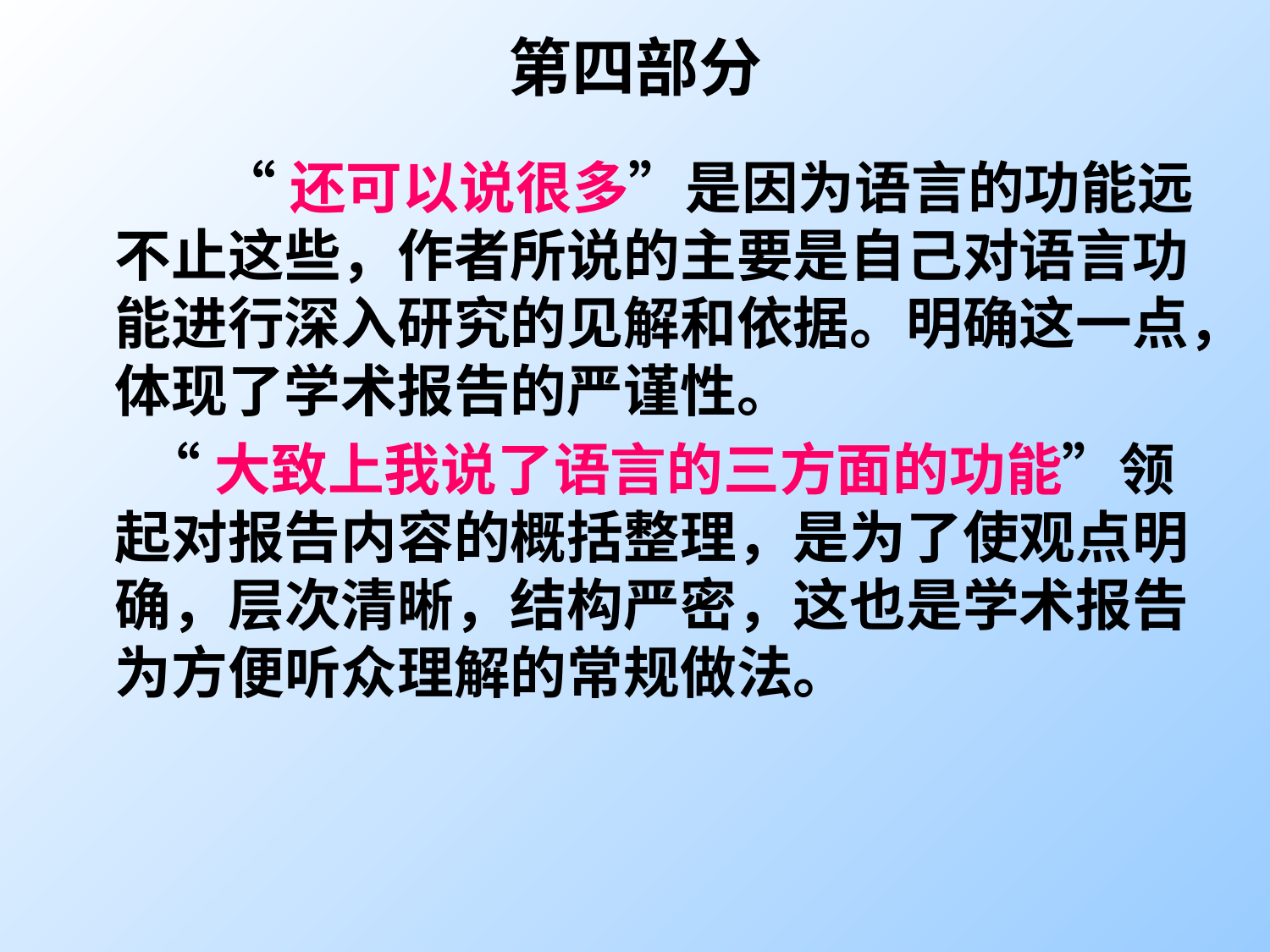

# 第四部分
            “还可以说很多”是因为语言的功能远不止这些，作者所说的主要是自己对语言功能进行深入研究的见解和依据。明确这一点，体现了学术报告的严谨性。
      “大致上我说了语言的三方面的功能”领起对报告内容的概括整理，是为了使观点明确，层次清晰，结构严密，这也是学术报告为方便听众理解的常规做法。